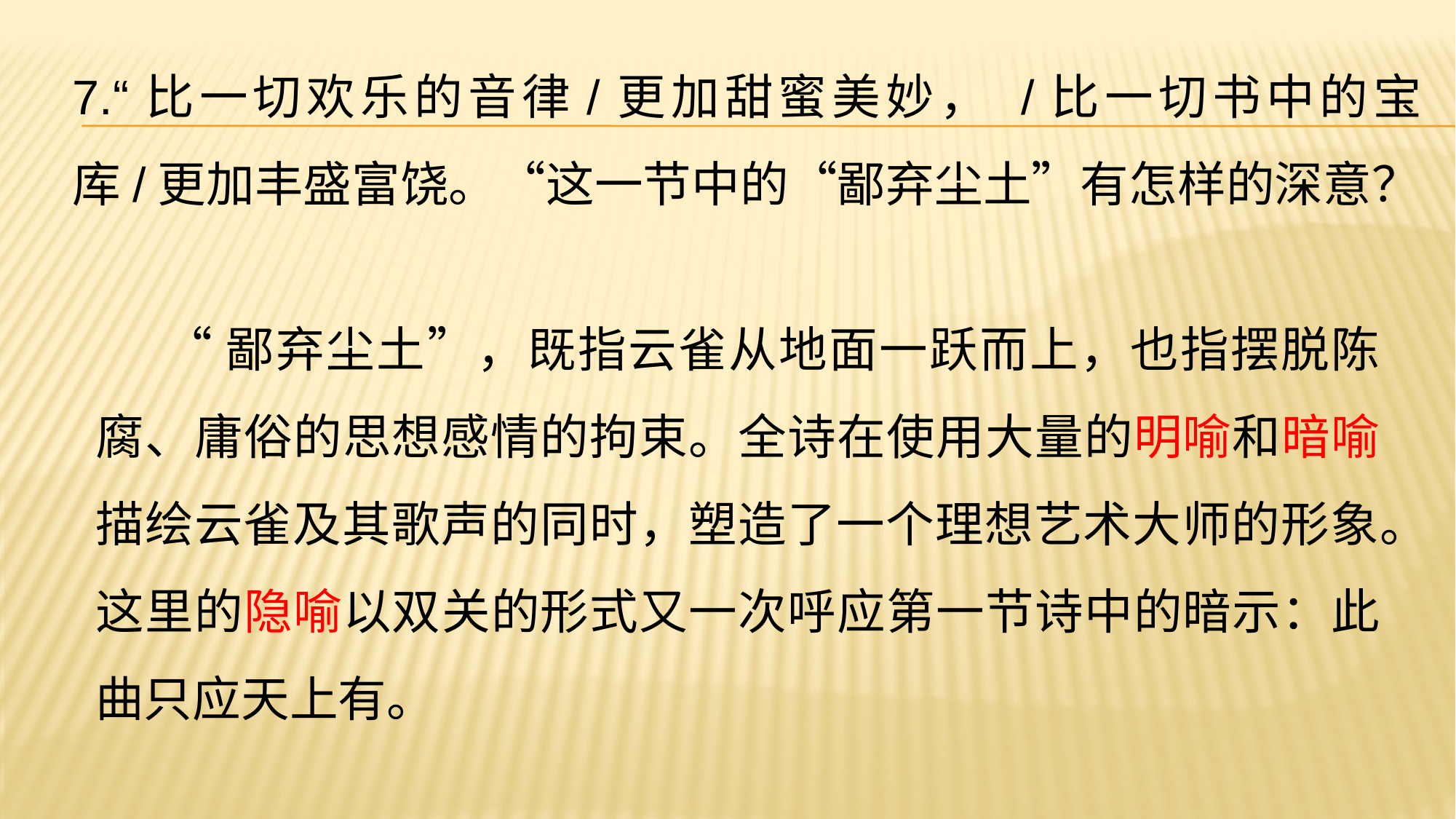

7.“比一切欢乐的音律/更加甜蜜美妙， /比一切书中的宝库/更加丰盛富饶。“这一节中的“鄙弃尘土”有怎样的深意？
“鄙弃尘土”，既指云雀从地面一跃而上，也指摆脱陈腐、庸俗的思想感情的拘束。全诗在使用大量的明喻和暗喻描绘云雀及其歌声的同时，塑造了一个理想艺术大师的形象。这里的隐喻以双关的形式又一次呼应第一节诗中的暗示：此曲只应天上有。